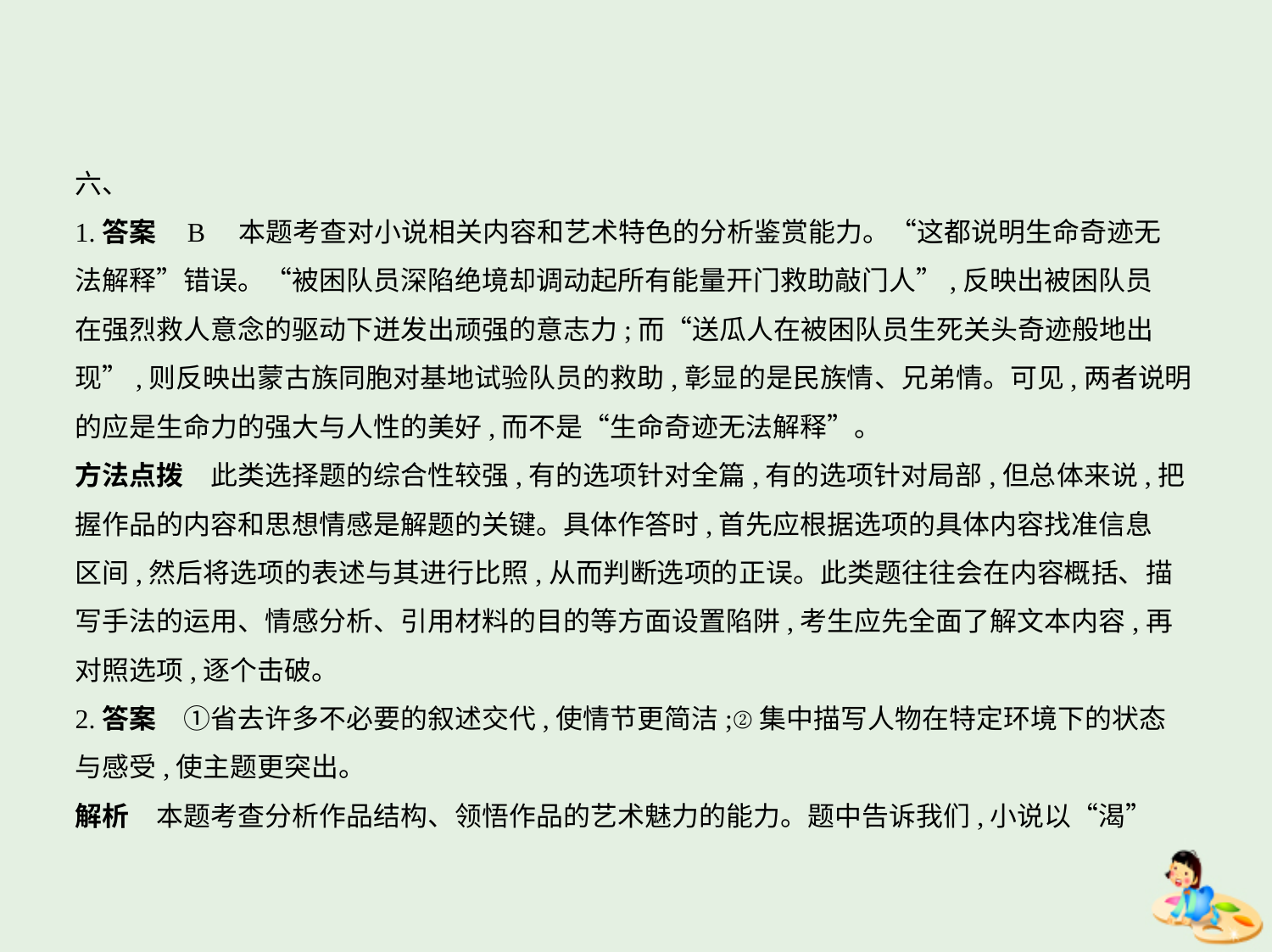

六、
1.答案    B　本题考查对小说相关内容和艺术特色的分析鉴赏能力。“这都说明生命奇迹无
法解释”错误。“被困队员深陷绝境却调动起所有能量开门救助敲门人”,反映出被困队员
在强烈救人意念的驱动下迸发出顽强的意志力;而“送瓜人在被困队员生死关头奇迹般地出
现”,则反映出蒙古族同胞对基地试验队员的救助,彰显的是民族情、兄弟情。可见,两者说明
的应是生命力的强大与人性的美好,而不是“生命奇迹无法解释”。
方法点拨　此类选择题的综合性较强,有的选项针对全篇,有的选项针对局部,但总体来说,把
握作品的内容和思想情感是解题的关键。具体作答时,首先应根据选项的具体内容找准信息
区间,然后将选项的表述与其进行比照,从而判断选项的正误。此类题往往会在内容概括、描
写手法的运用、情感分析、引用材料的目的等方面设置陷阱,考生应先全面了解文本内容,再
对照选项,逐个击破。
2.答案　①省去许多不必要的叙述交代,使情节更简洁;②集中描写人物在特定环境下的状态
与感受,使主题更突出。
解析　本题考查分析作品结构、领悟作品的艺术魅力的能力。题中告诉我们,小说以“渴”